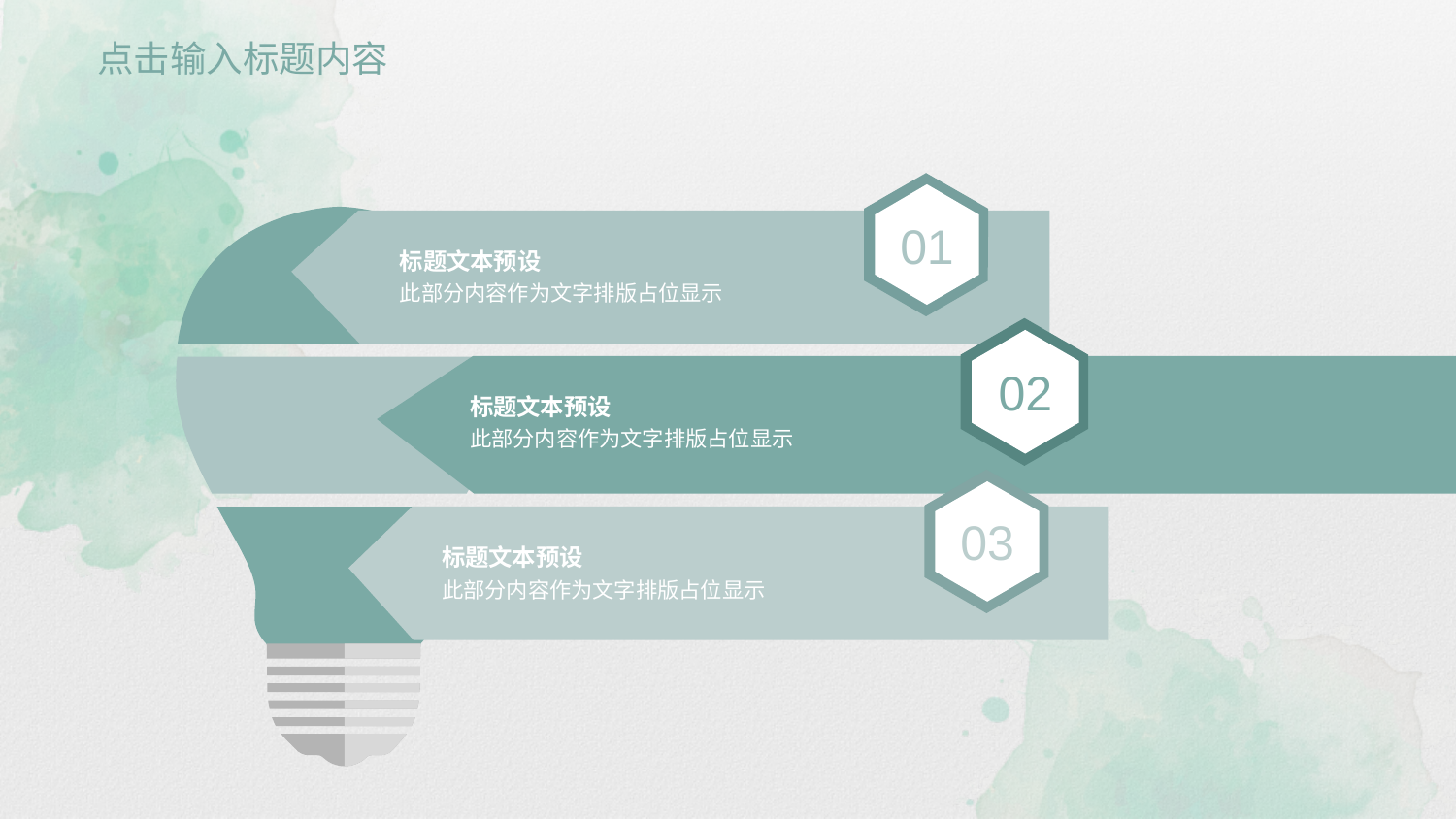

点击输入标题内容

01

标题文本预设
此部分内容作为文字排版占位显示

02

标题文本预设
此部分内容作为文字排版占位显示

03

标题文本预设
此部分内容作为文字排版占位显示